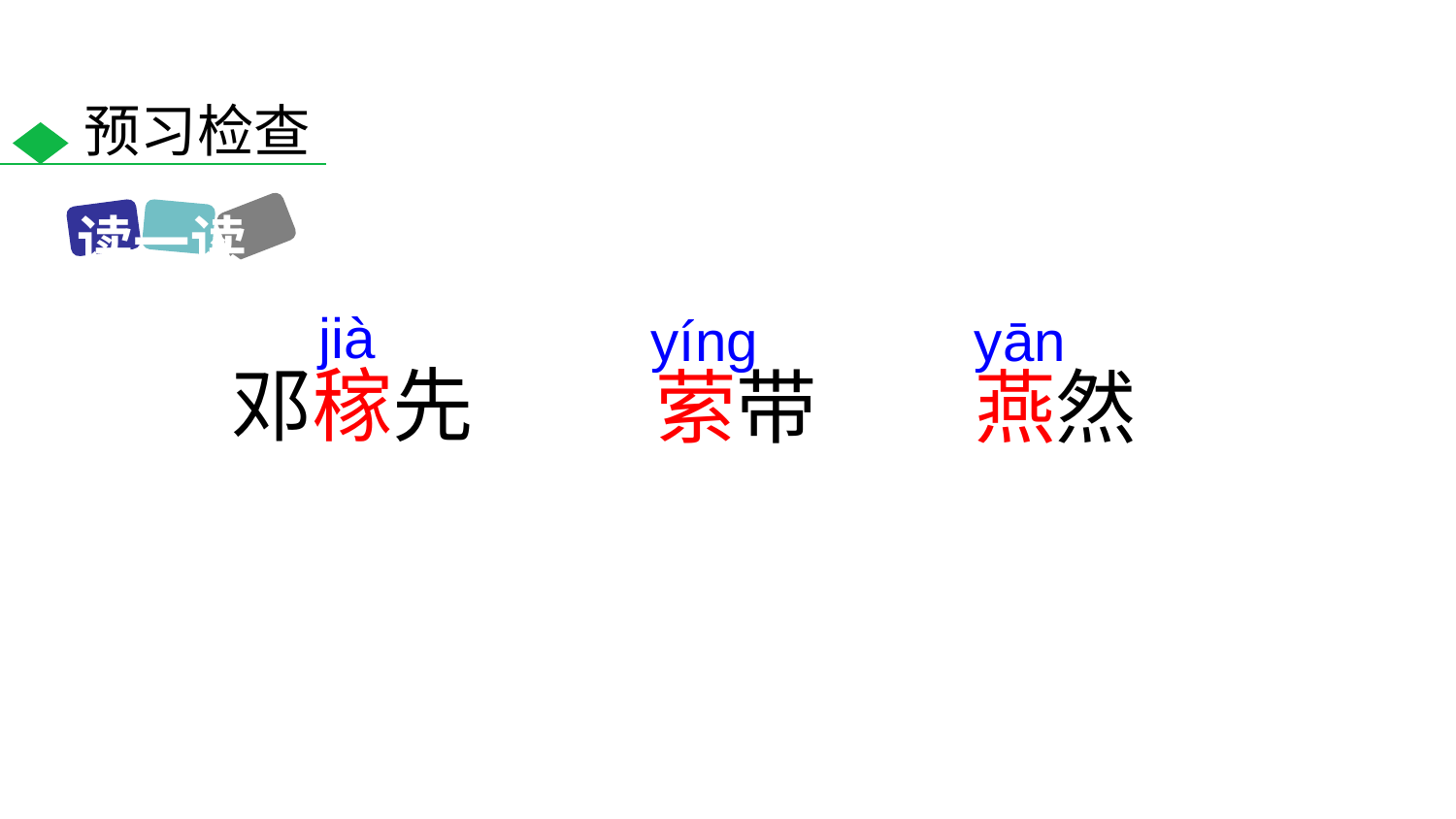

预习检查

读一读

jià
yínɡ
yān
邓稼先
萦带
燕然